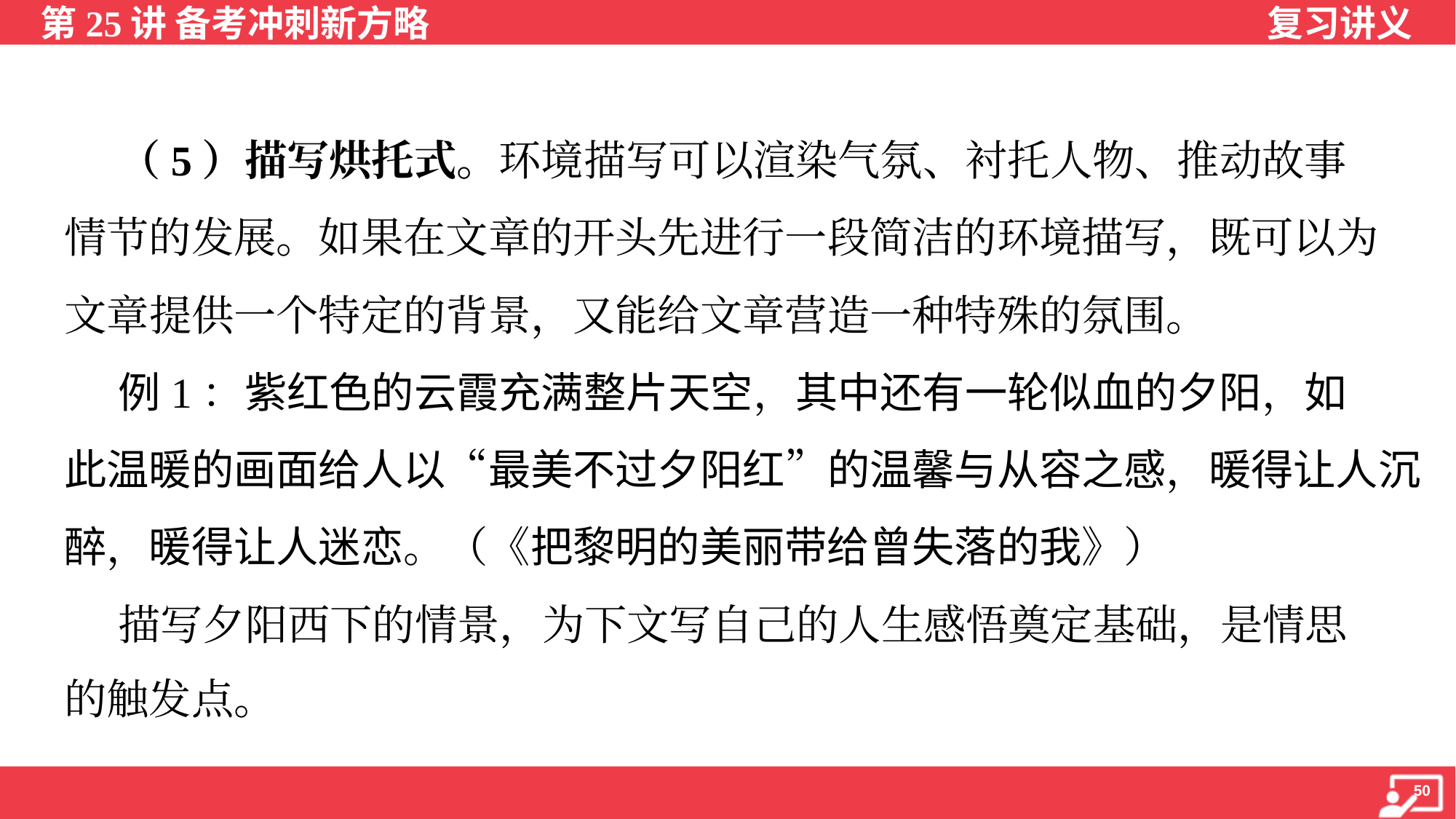

（5）描写烘托式。环境描写可以渲染气氛、衬托人物、推动故事
情节的发展。如果在文章的开头先进行一段简洁的环境描写，既可以为
文章提供一个特定的背景，又能给文章营造一种特殊的氛围。
    例1：紫红色的云霞充满整片天空，其中还有一轮似血的夕阳，如
此温暖的画面给人以“最美不过夕阳红”的温馨与从容之感，暖得让人沉
醉，暖得让人迷恋。（《把黎明的美丽带给曾失落的我》）
    描写夕阳西下的情景，为下文写自己的人生感悟奠定基础，是情思
的触发点。